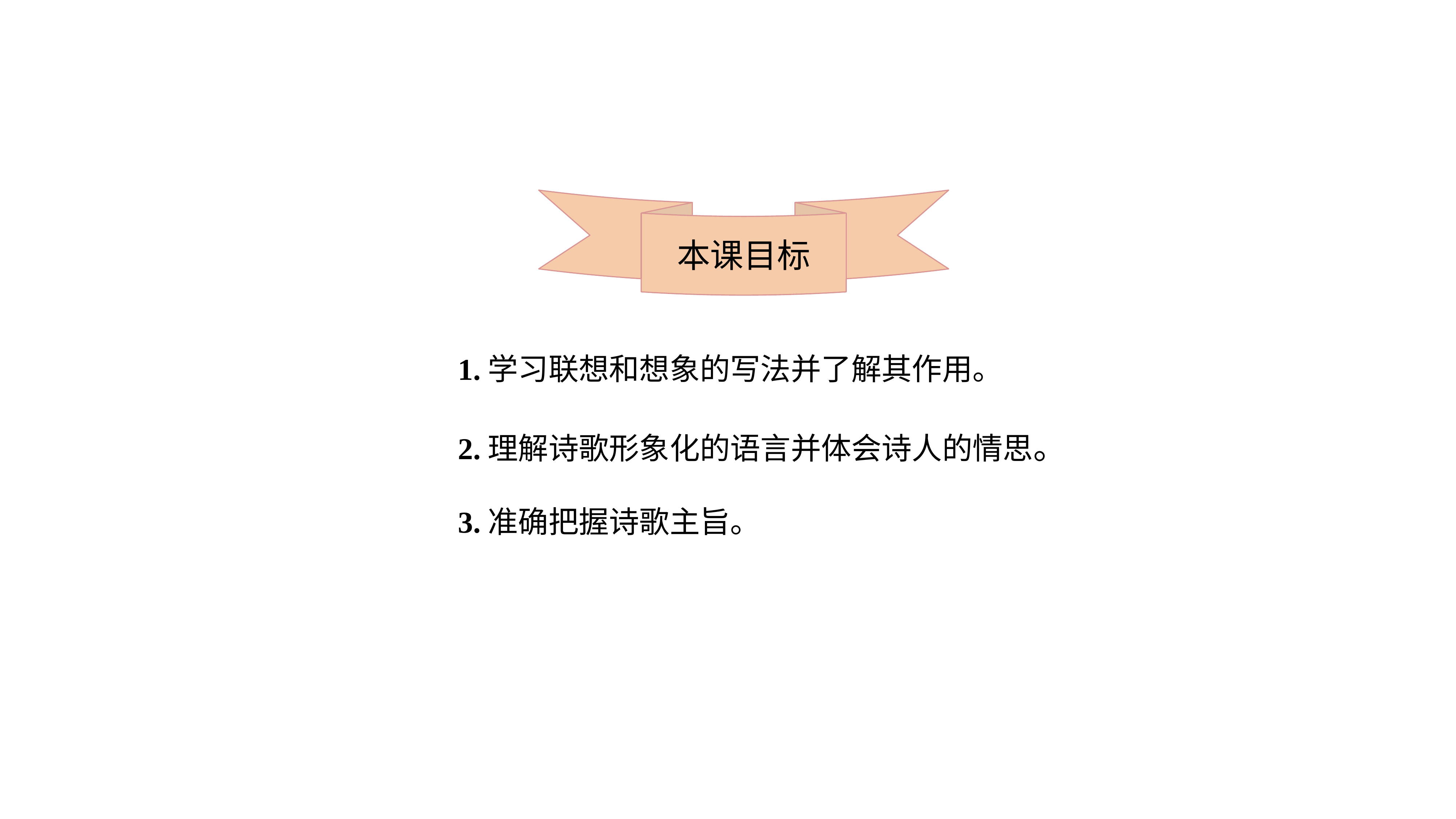

本课目标
1.学习联想和想象的写法并了解其作用。
2.理解诗歌形象化的语言并体会诗人的情思。
3.准确把握诗歌主旨。